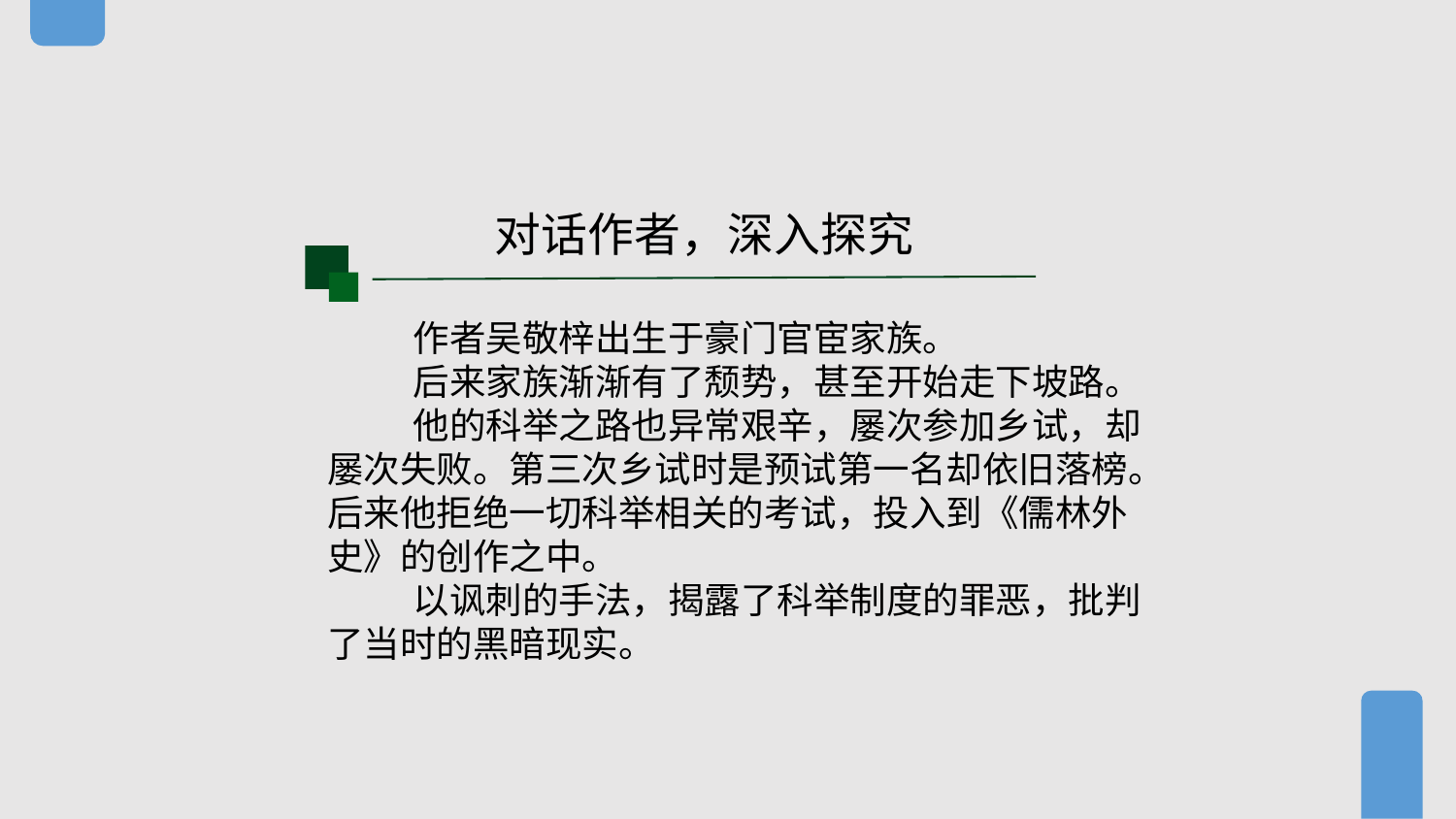

对话作者，深入探究

作者吴敬梓出生于豪门官宦家族。
后来家族渐渐有了颓势，甚至开始走下坡路。
他的科举之路也异常艰辛，屡次参加乡试，却屡次失败。第三次乡试时是预试第一名却依旧落榜。后来他拒绝一切科举相关的考试，投入到《儒林外史》的创作之中。
以讽刺的手法，揭露了科举制度的罪恶，批判了当时的黑暗现实。